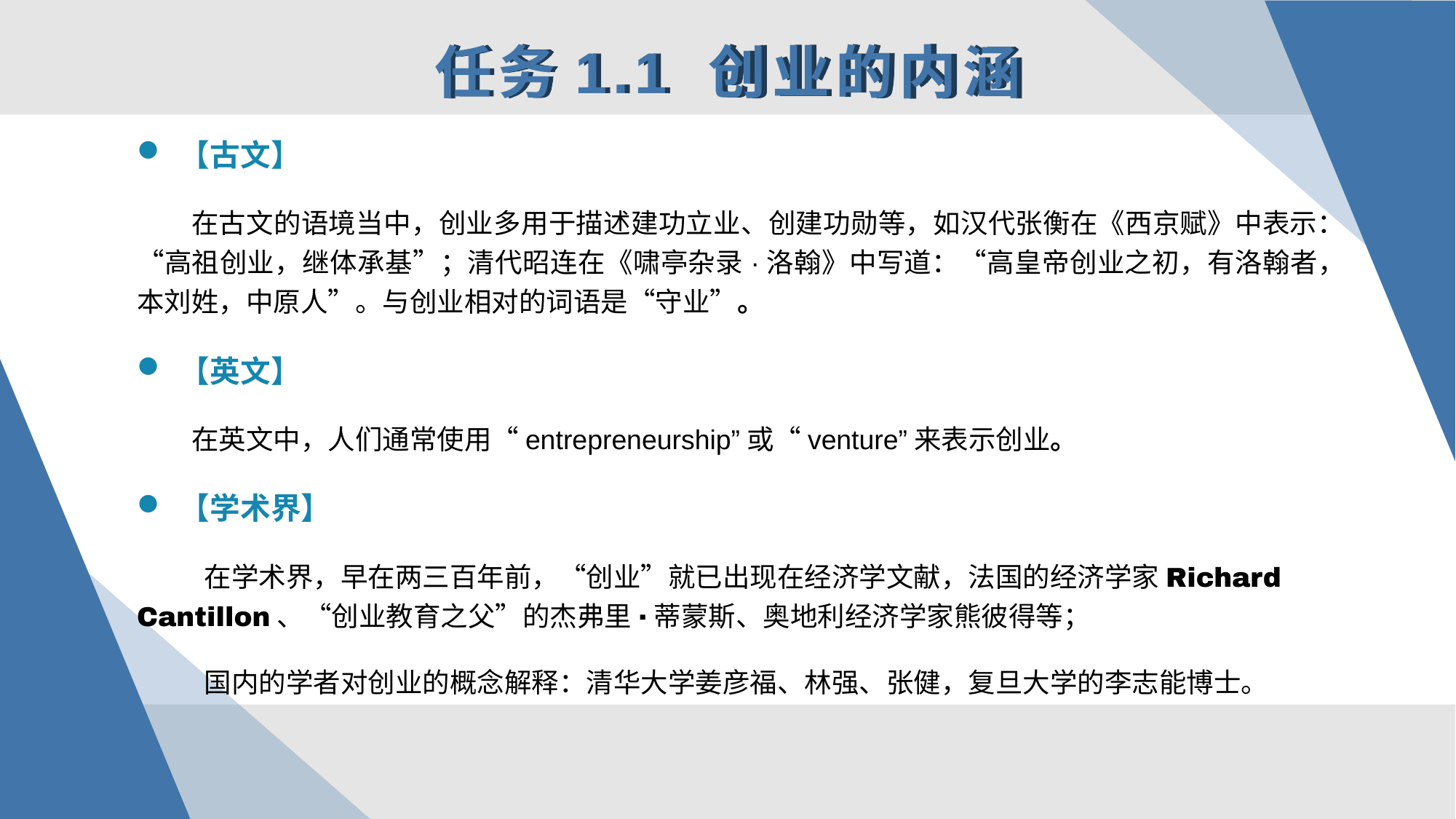

任务1.1 创业的内涵
【古文】
在古文的语境当中，创业多用于描述建功立业、创建功勋等，如汉代张衡在《西京赋》中表示：“高祖创业，继体承基”；清代昭连在《啸亭杂录·洛翰》中写道：“高皇帝创业之初，有洛翰者，本刘姓，中原人”。与创业相对的词语是“守业”。
【英文】
在英文中，人们通常使用“entrepreneurship”或“venture”来表示创业。
【学术界】
 在学术界，早在两三百年前，“创业”就已出现在经济学文献，法国的经济学家Richard Cantillon、“创业教育之父”的杰弗里·蒂蒙斯、奥地利经济学家熊彼得等；
 国内的学者对创业的概念解释：清华大学姜彦福、林强、张健，复旦大学的李志能博士。